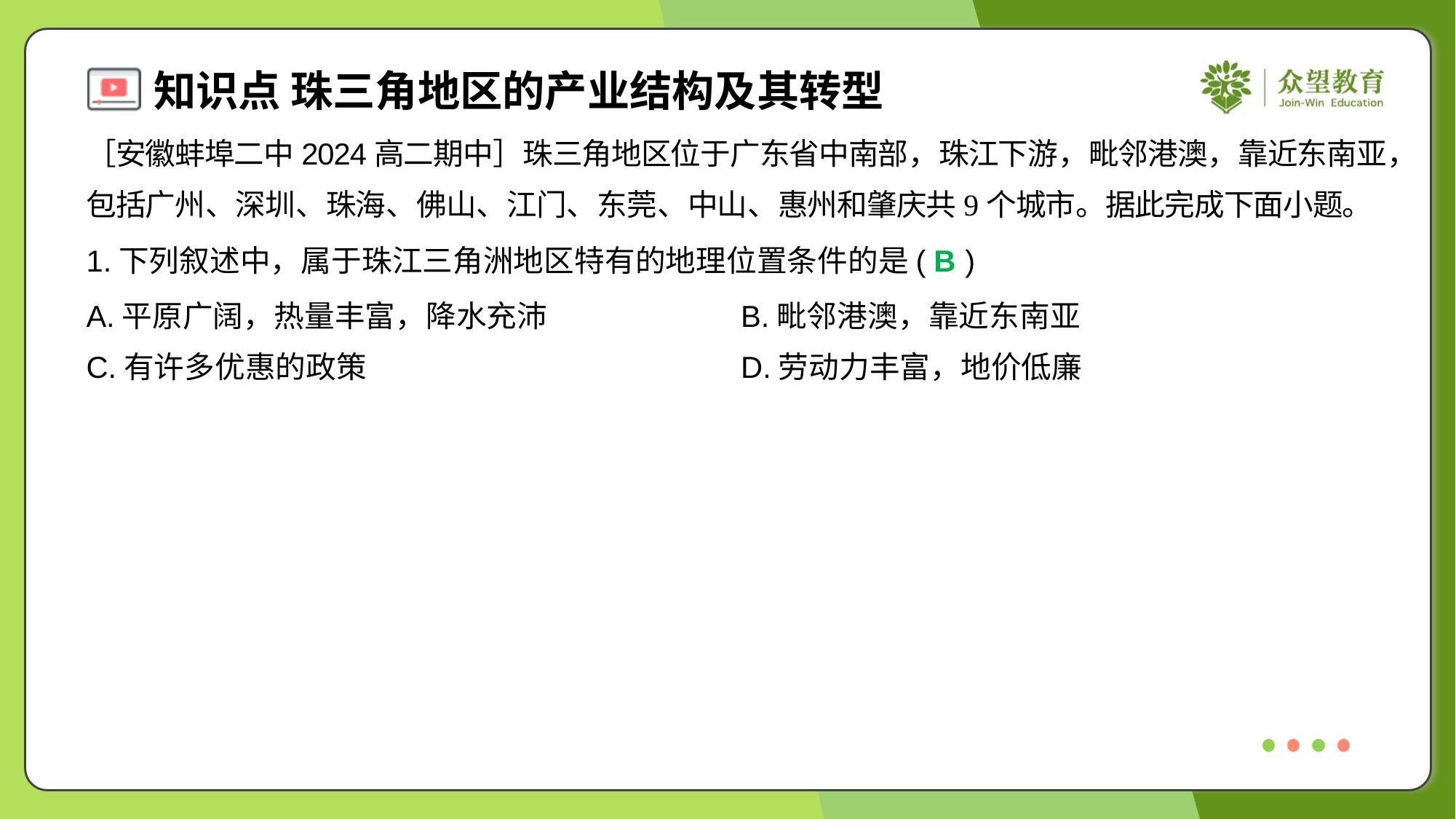

［安徽蚌埠二中2024高二期中］珠三角地区位于广东省中南部，珠江下游，毗邻港澳，靠近东南亚，
包括广州、深圳、珠海、佛山、江门、东莞、中山、惠州和肇庆共9个城市。据此完成下面小题。
1.下列叙述中，属于珠江三角洲地区特有的地理位置条件的是(     )
B
A.平原广阔，热量丰富，降水充沛	B.毗邻港澳，靠近东南亚
C.有许多优惠的政策	D.劳动力丰富，地价低廉